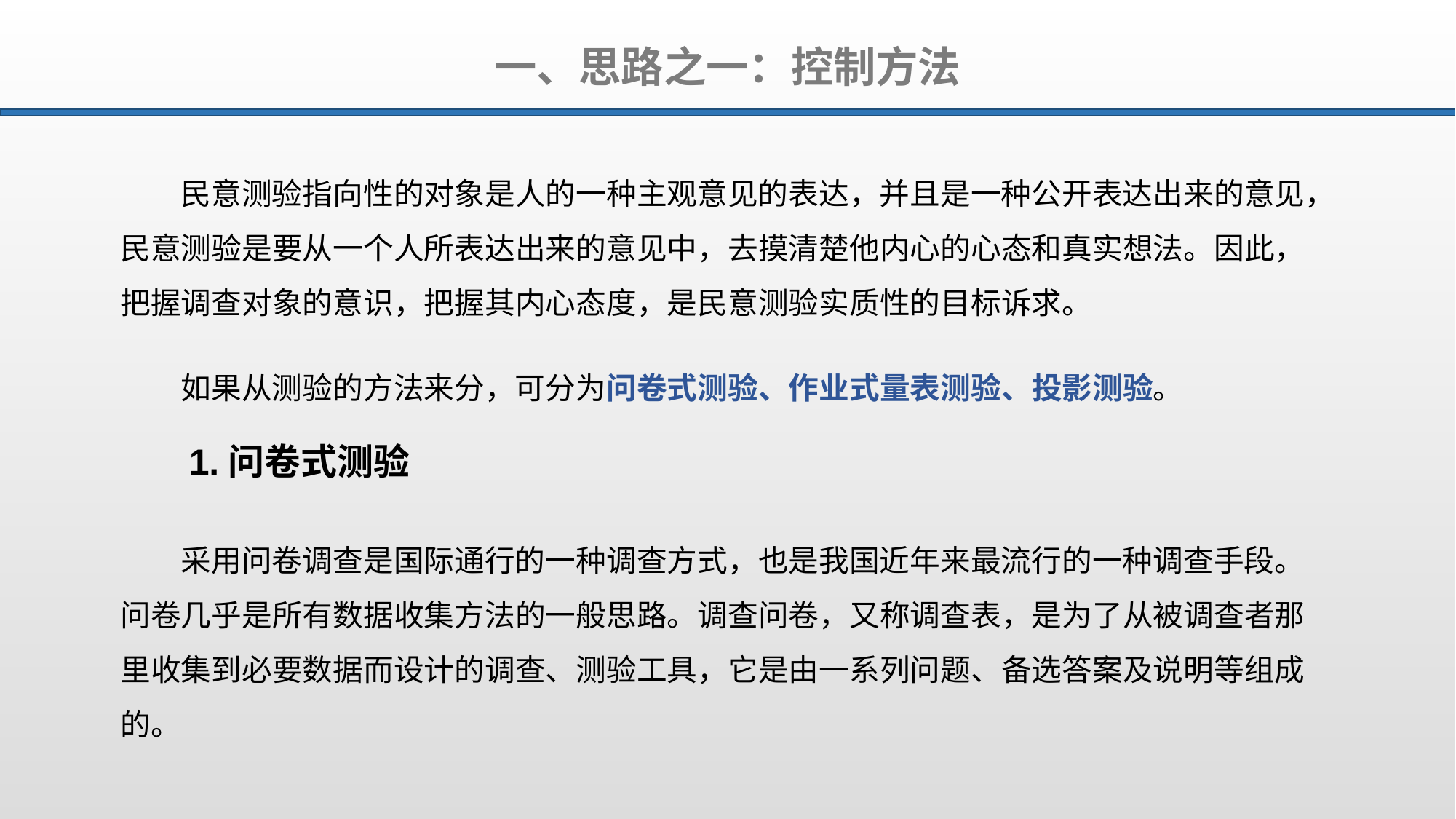

一、思路之一：控制方法

民意测验指向性的对象是人的一种主观意见的表达，并且是一种公开表达出来的意见，民意测验是要从一个人所表达出来的意见中，去摸清楚他内心的心态和真实想法。因此，把握调查对象的意识，把握其内心态度，是民意测验实质性的目标诉求。
如果从测验的方法来分，可分为问卷式测验、作业式量表测验、投影测验。
1.问卷式测验
采用问卷调查是国际通行的一种调查方式，也是我国近年来最流行的一种调查手段。问卷几乎是所有数据收集方法的一般思路。调查问卷，又称调查表，是为了从被调查者那里收集到必要数据而设计的调查、测验工具，它是由一系列问题、备选答案及说明等组成的。